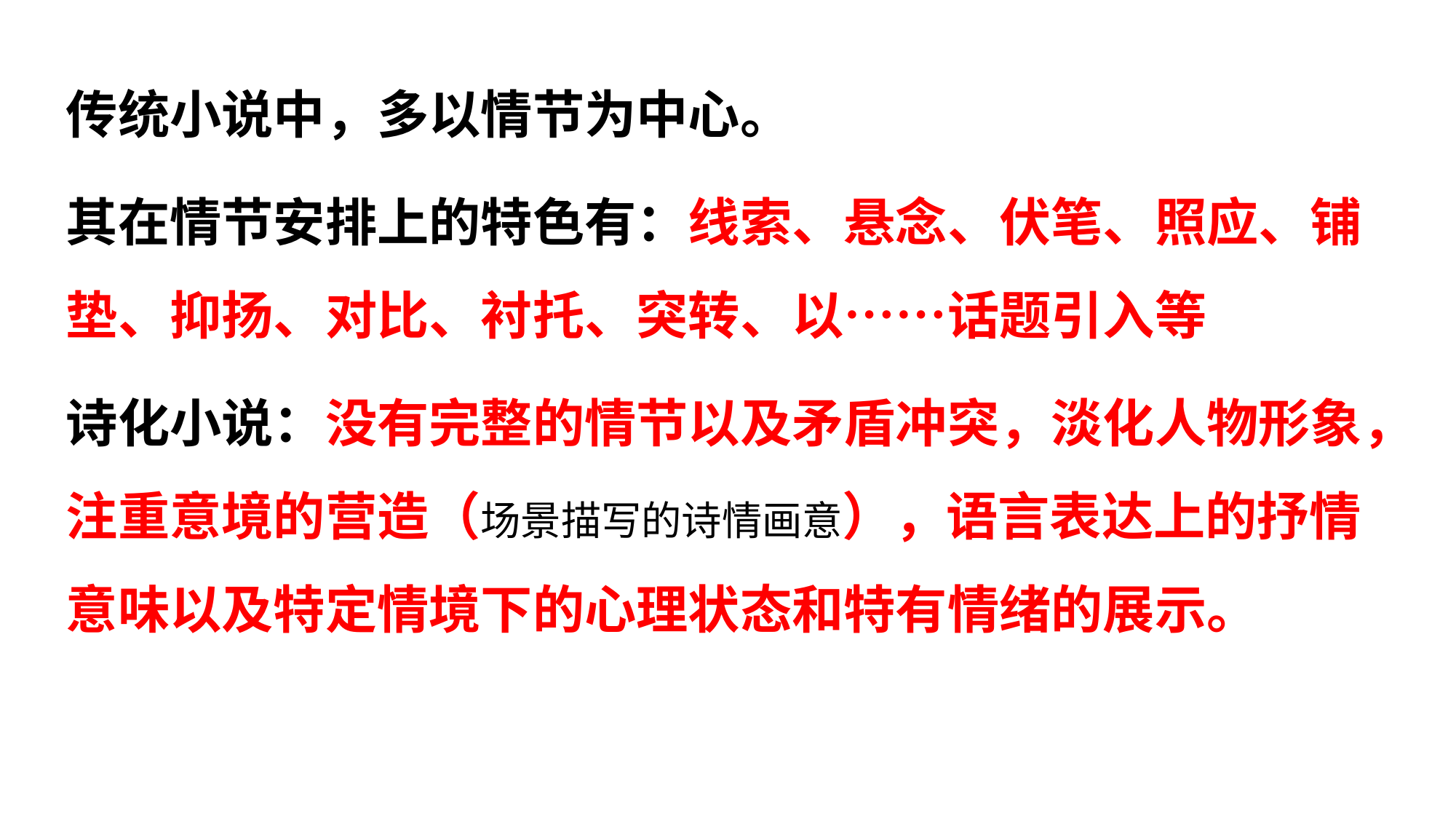

传统小说中，多以情节为中心。
其在情节安排上的特色有：线索、悬念、伏笔、照应、铺垫、抑扬、对比、衬托、突转、以……话题引入等
诗化小说：没有完整的情节以及矛盾冲突，淡化人物形象，注重意境的营造（场景描写的诗情画意），语言表达上的抒情意味以及特定情境下的心理状态和特有情绪的展示。